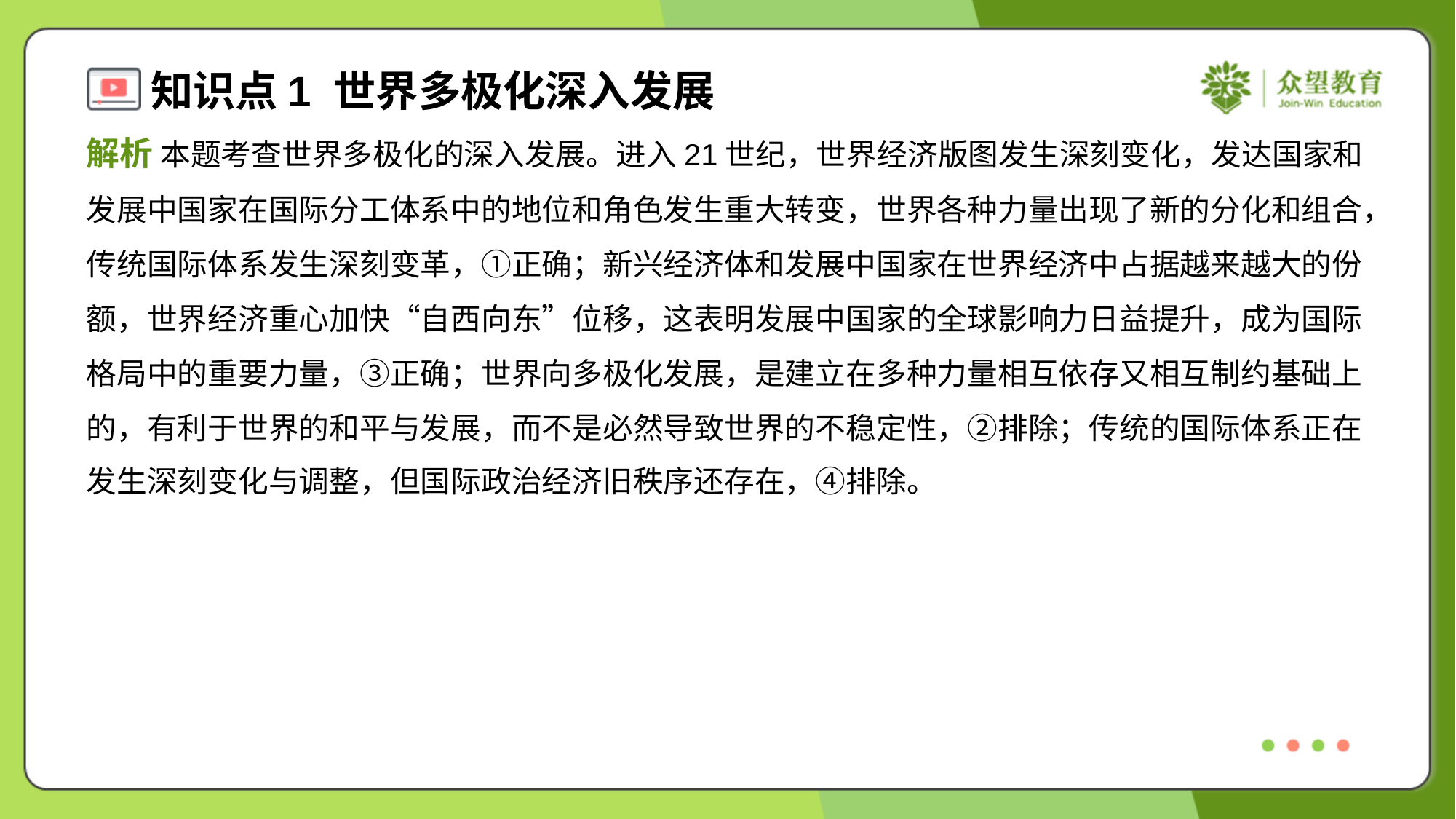

解析 本题考查世界多极化的深入发展。进入21世纪，世界经济版图发生深刻变化，发达国家和
发展中国家在国际分工体系中的地位和角色发生重大转变，世界各种力量出现了新的分化和组合，
传统国际体系发生深刻变革，①正确；新兴经济体和发展中国家在世界经济中占据越来越大的份
额，世界经济重心加快“自西向东”位移，这表明发展中国家的全球影响力日益提升，成为国际
格局中的重要力量，③正确；世界向多极化发展，是建立在多种力量相互依存又相互制约基础上
的，有利于世界的和平与发展，而不是必然导致世界的不稳定性，②排除；传统的国际体系正在
发生深刻变化与调整，但国际政治经济旧秩序还存在，④排除。